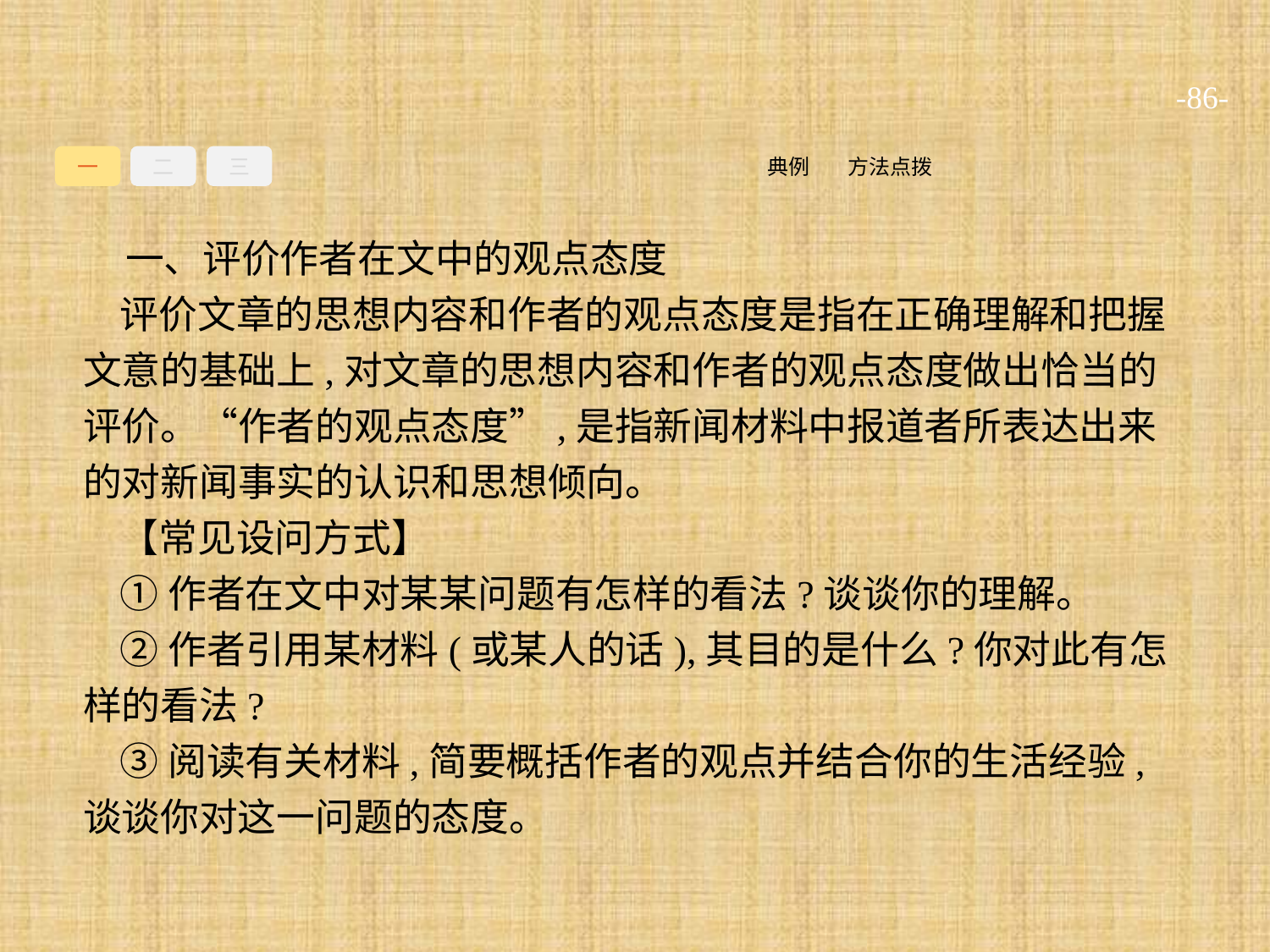

-86-
一
二
三
方法点拨
典例
一、评价作者在文中的观点态度
评价文章的思想内容和作者的观点态度是指在正确理解和把握文意的基础上,对文章的思想内容和作者的观点态度做出恰当的评价。“作者的观点态度”,是指新闻材料中报道者所表达出来的对新闻事实的认识和思想倾向。
【常见设问方式】
①作者在文中对某某问题有怎样的看法?谈谈你的理解。
②作者引用某材料(或某人的话),其目的是什么?你对此有怎样的看法?
③阅读有关材料,简要概括作者的观点并结合你的生活经验,谈谈你对这一问题的态度。